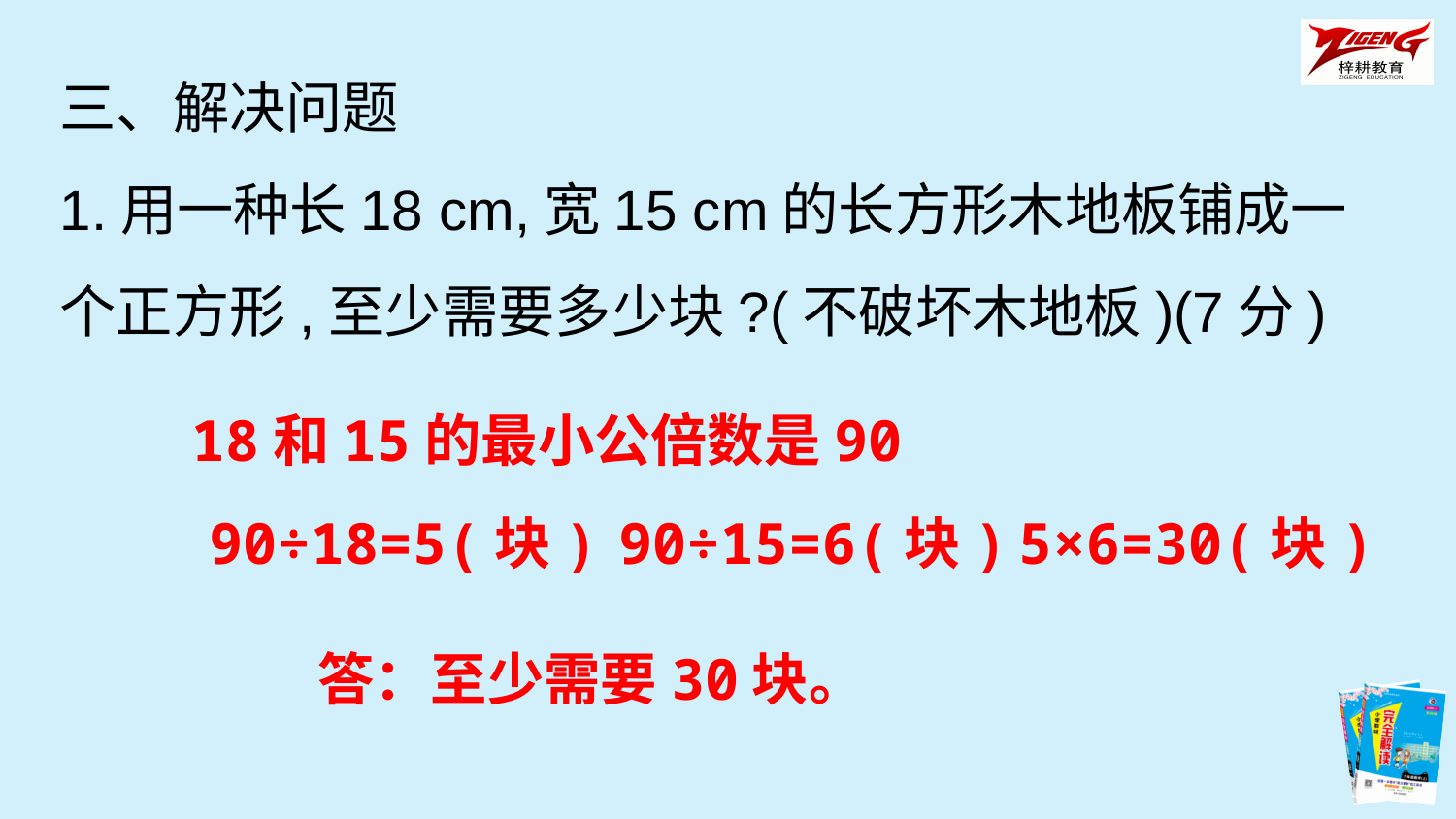

三、解决问题
1.用一种长18 cm,宽15 cm的长方形木地板铺成一个正方形,至少需要多少块?(不破坏木地板)(7分)
18和15的最小公倍数是90
90÷18=5(块)
90÷15=6(块)
5×6=30(块)
答：至少需要30块。